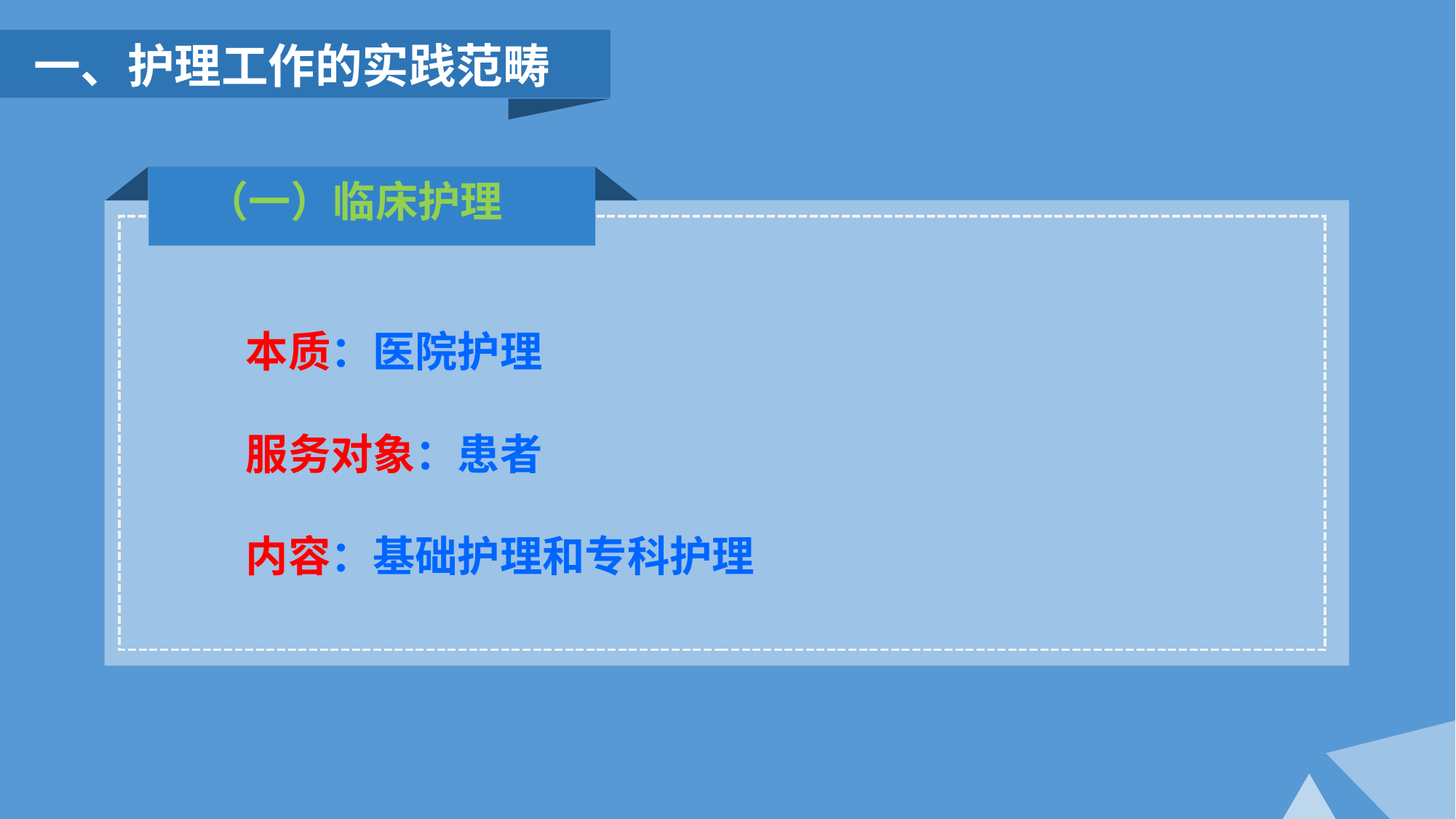

一、护理工作的实践范畴

（一）临床护理

本质：医院护理

服务对象：患者

内容：基础护理和专科护理